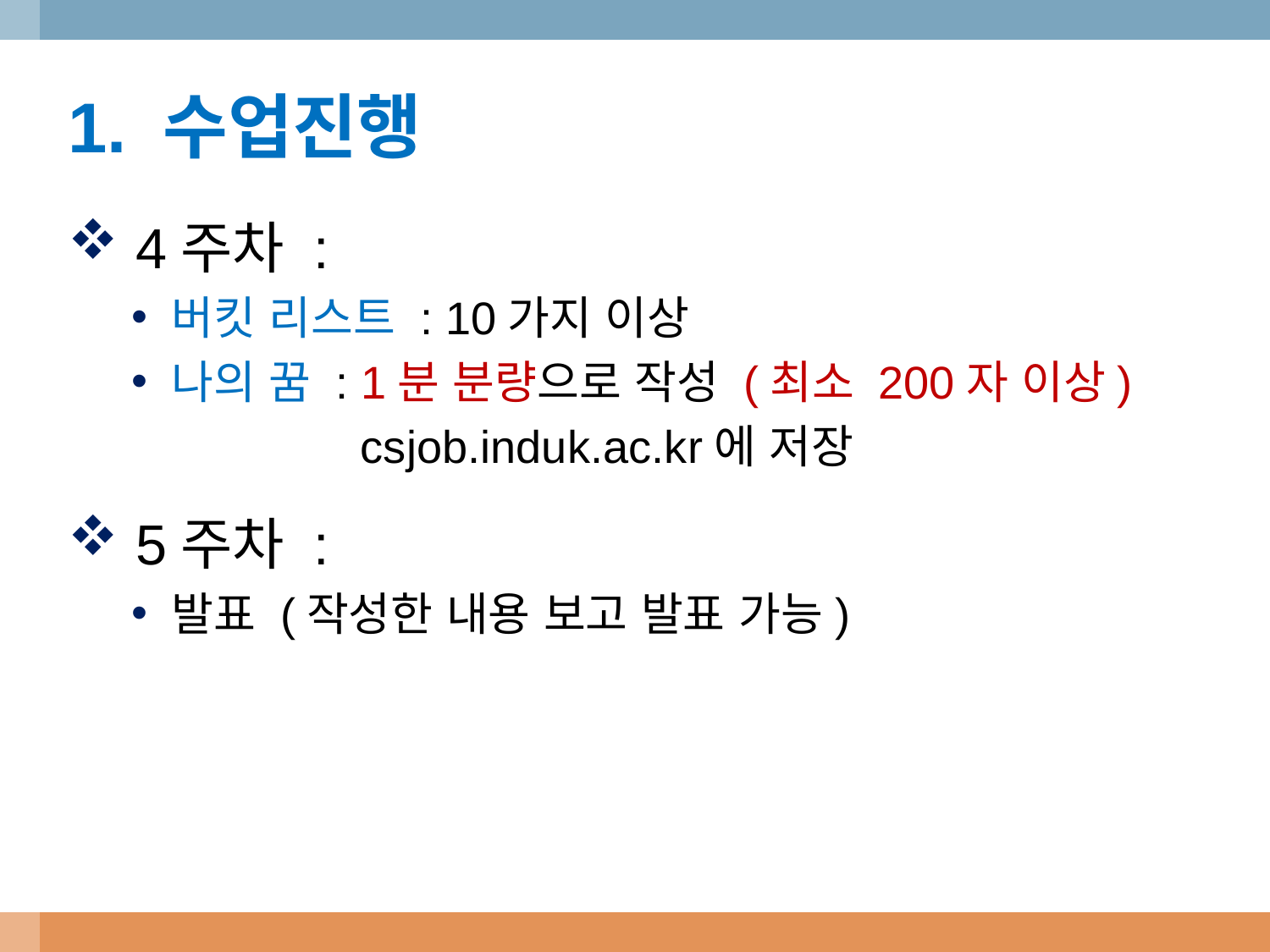

1. 수업진행
 4주차 :
버킷 리스트 : 10가지 이상
나의 꿈 : 1분 분량으로 작성 (최소 200자 이상)
                  csjob.induk.ac.kr에 저장

 5주차 :
발표 (작성한 내용 보고 발표 가능)